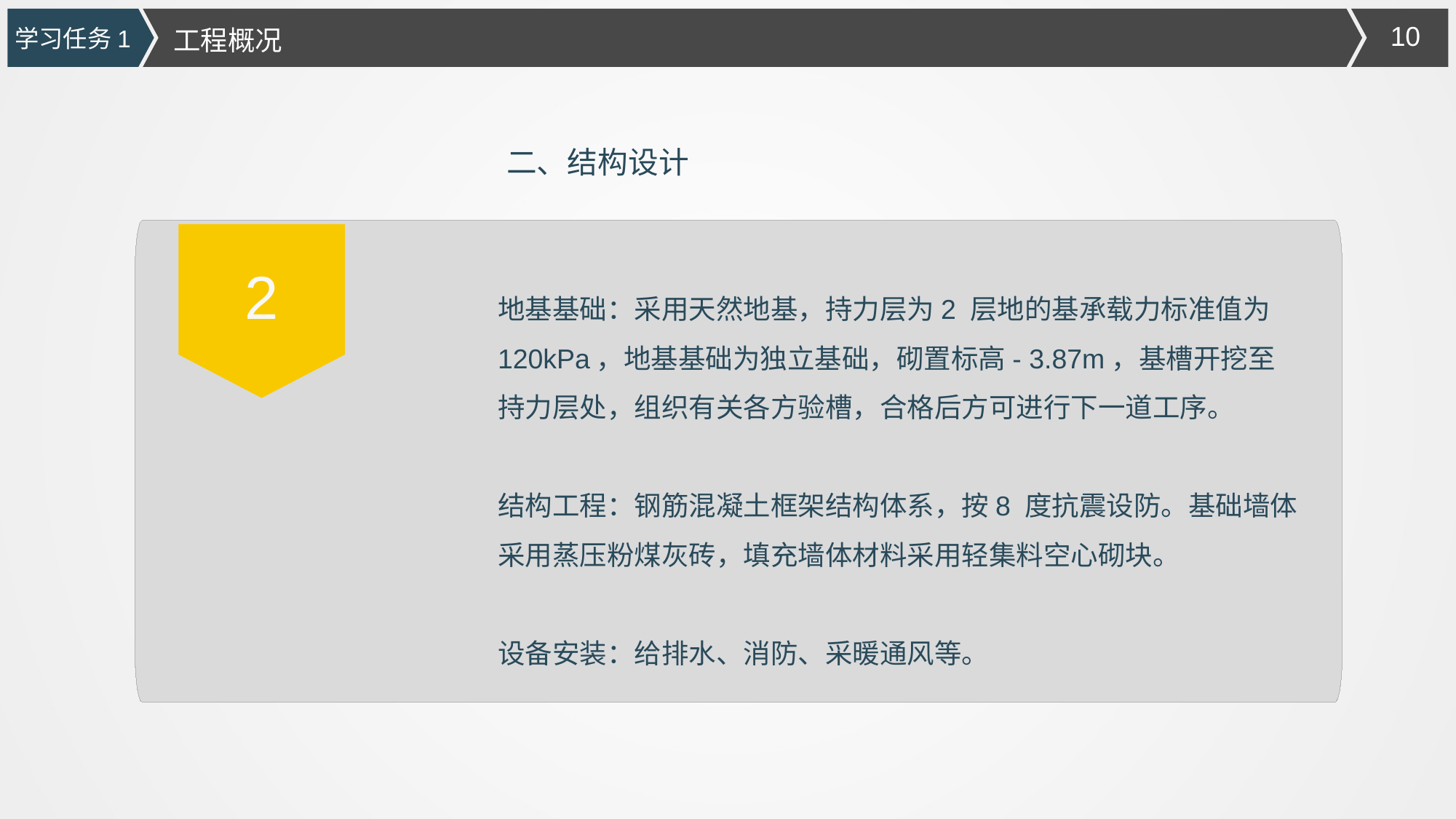

学习任务1
工程概况

二、结构设计

2
地基基础：采用天然地基，持力层为2 层地的基承载力标准值为120kPa，地基基础为独立基础，砌置标高- 3.87m，基槽开挖至持力层处，组织有关各方验槽，合格后方可进行下一道工序。

结构工程：钢筋混凝土框架结构体系，按8 度抗震设防。基础墙体采用蒸压粉煤灰砖，填充墙体材料采用轻集料空心砌块。

设备安装：给排水、消防、采暖通风等。